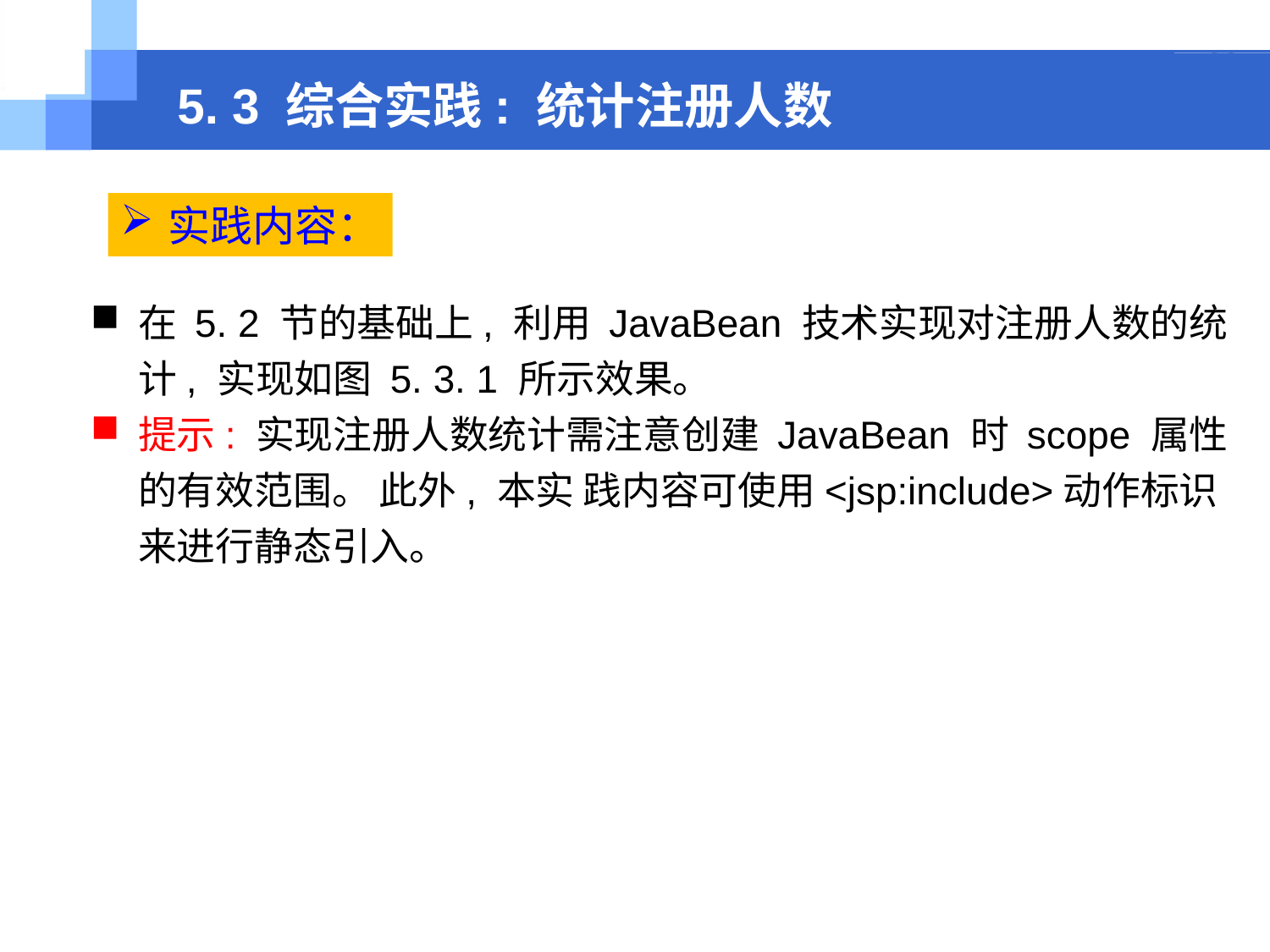

5. 3 综合实践: 统计注册人数
实践内容：
在 5. 2 节的基础上, 利用 JavaBean 技术实现对注册人数的统计, 实现如图 5. 3. 1 所示效果。
提示: 实现注册人数统计需注意创建 JavaBean 时 scope 属性的有效范围。 此外, 本实 践内容可使用<jsp:include>动作标识来进行静态引入。